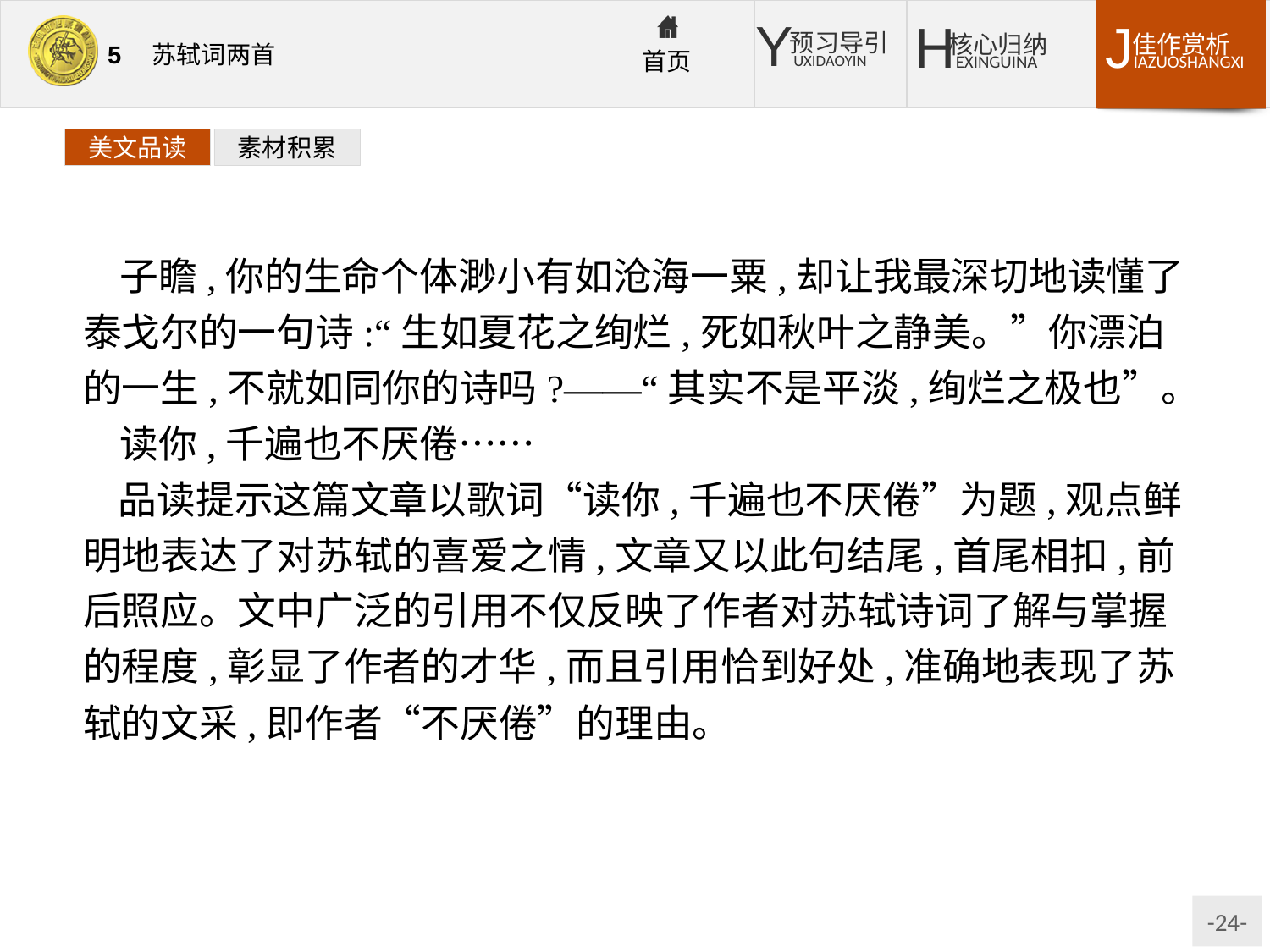

美文品读
素材积累
子瞻,你的生命个体渺小有如沧海一粟,却让我最深切地读懂了泰戈尔的一句诗:“生如夏花之绚烂,死如秋叶之静美。”你漂泊的一生,不就如同你的诗吗?——“其实不是平淡,绚烂之极也”。
读你,千遍也不厌倦……
品读提示这篇文章以歌词“读你,千遍也不厌倦”为题,观点鲜明地表达了对苏轼的喜爱之情,文章又以此句结尾,首尾相扣,前后照应。文中广泛的引用不仅反映了作者对苏轼诗词了解与掌握的程度,彰显了作者的才华,而且引用恰到好处,准确地表现了苏轼的文采,即作者“不厌倦”的理由。